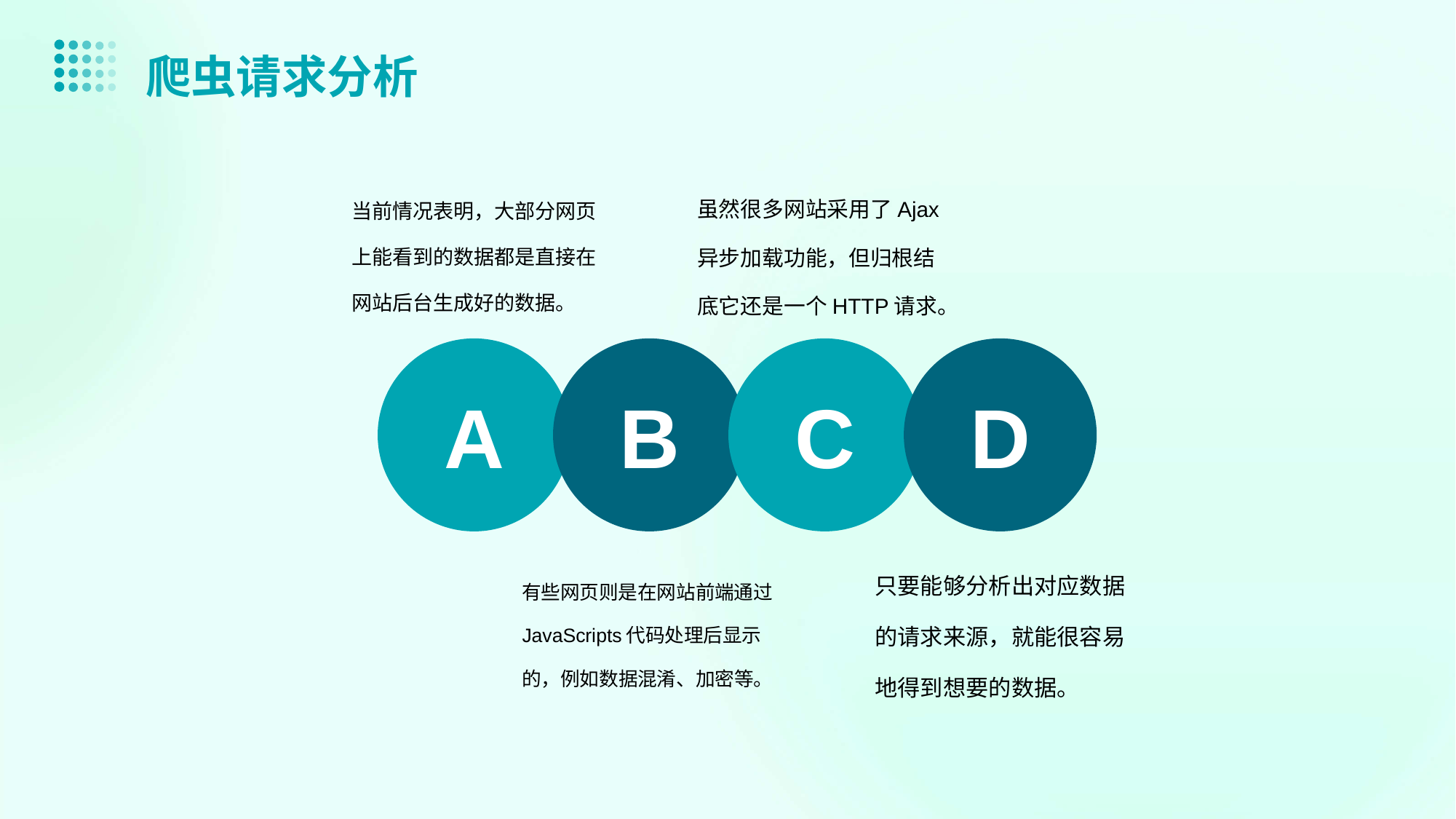

爬虫请求分析

当前情况表明，大部分网页上能看到的数据都是直接在网站后台生成好的数据。
虽然很多网站采用了Ajax异步加载功能，但归根结底它还是一个HTTP请求。

A
B
C
D
只要能够分析出对应数据的请求来源，就能很容易地得到想要的数据。
有些网页则是在网站前端通过JavaScripts代码处理后显示的，例如数据混淆、加密等。